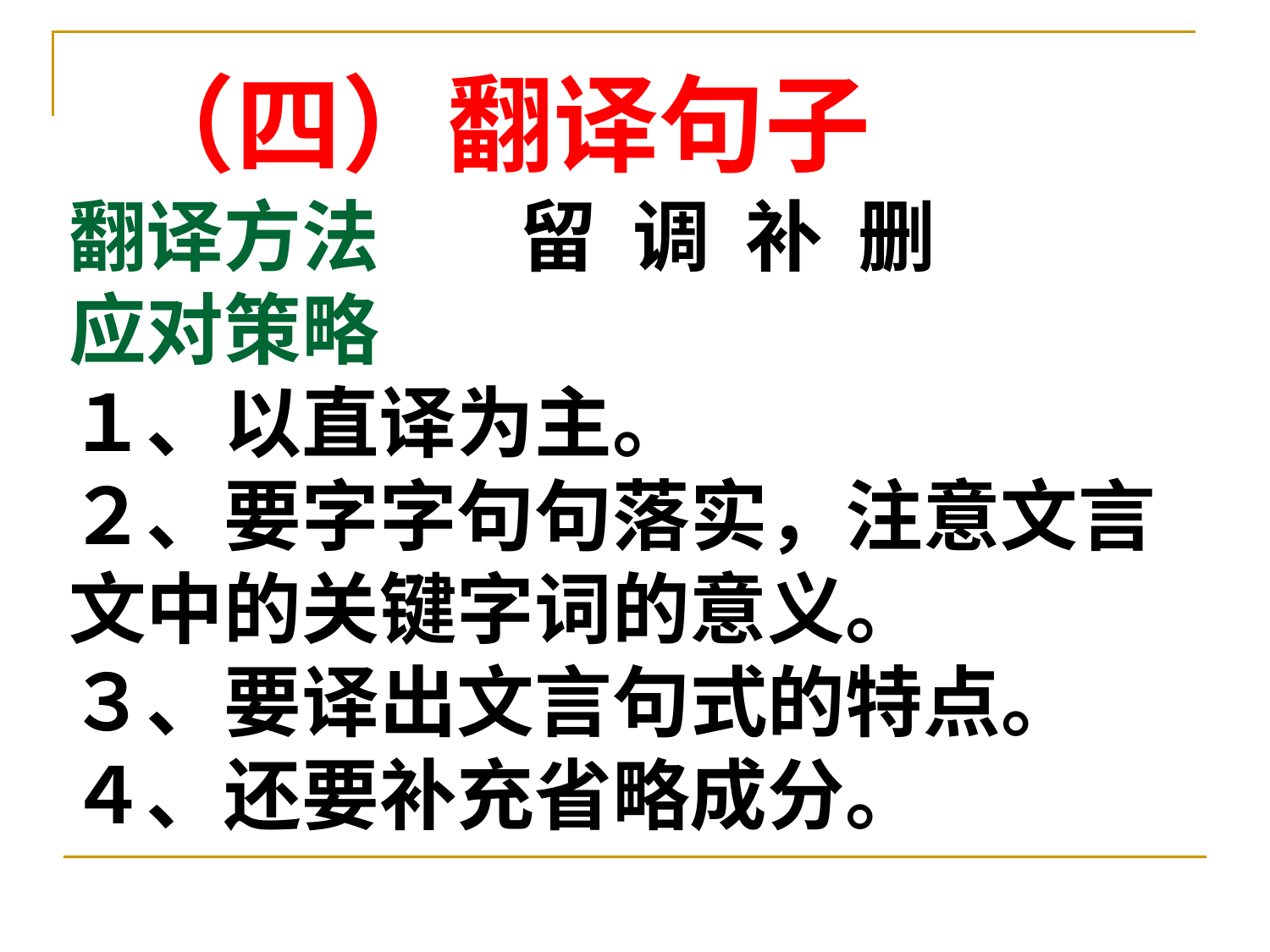

（四）翻译句子

翻译方法        留  调  补  删
应对策略
１、以直译为主。
２、要字字句句落实，注意文言文中的关键字词的意义。
３、要译出文言句式的特点。
４、还要补充省略成分。